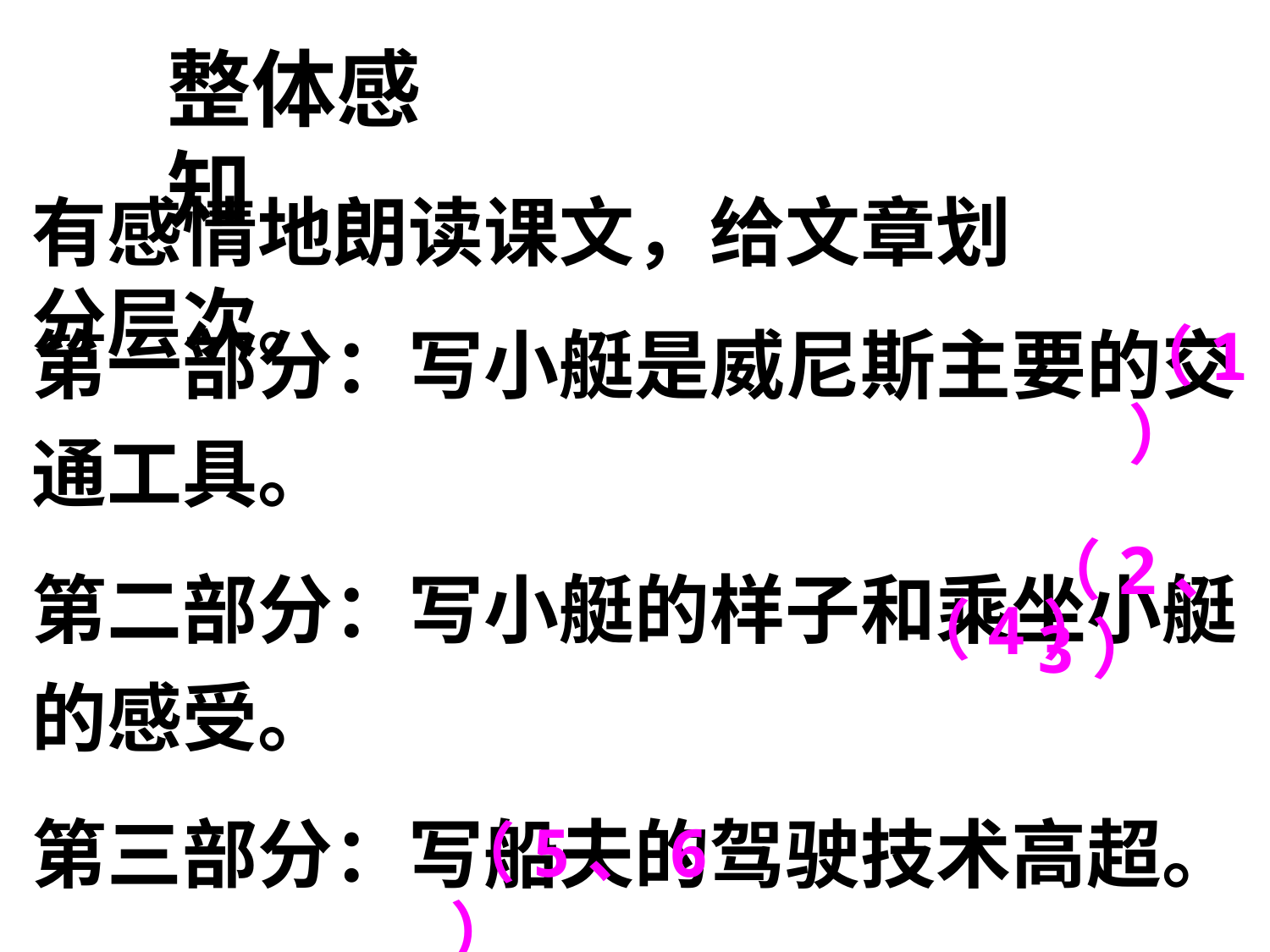

整体感知
有感情地朗读课文，给文章划分层次。
第一部分：写小艇是威尼斯主要的交通工具。
第二部分：写小艇的样子和乘坐小艇的感受。
第三部分：写船夫的驾驶技术高超。
第四部分：写小艇与人们的生活息息相关。
（1）
（2、3）
（4）
（5、6）